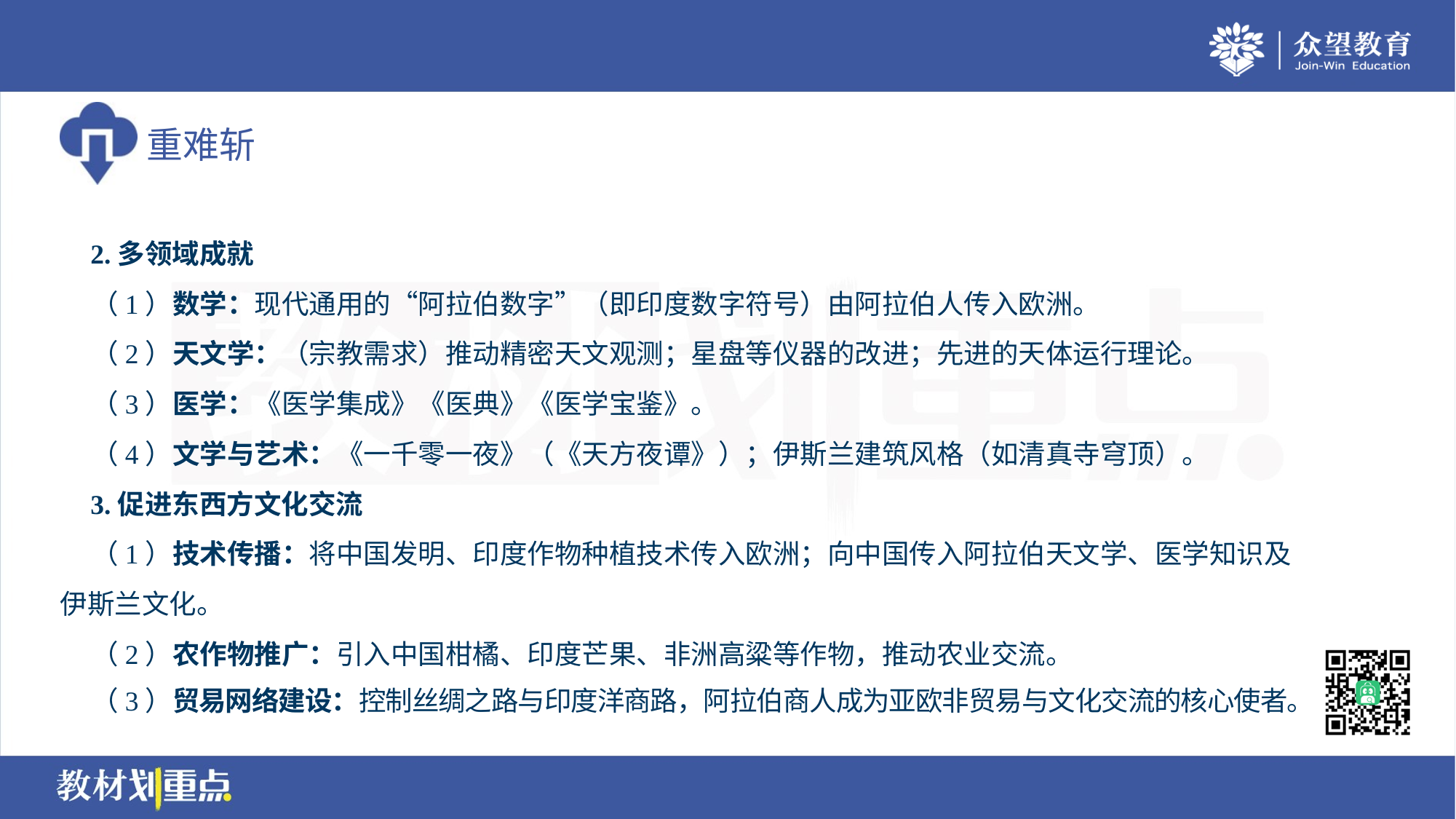

2.多领域成就
    （1）数学：现代通用的“阿拉伯数字”（即印度数字符号）由阿拉伯人传入欧洲。
    （2）天文学：（宗教需求）推动精密天文观测；星盘等仪器的改进；先进的天体运行理论。
    （3）医学：《医学集成》《医典》《医学宝鉴》。
    （4）文学与艺术：《一千零一夜》（《天方夜谭》）；伊斯兰建筑风格（如清真寺穹顶）。
    3.促进东西方文化交流
    （1）技术传播：将中国发明、印度作物种植技术传入欧洲；向中国传入阿拉伯天文学、医学知识及
伊斯兰文化。
    （2）农作物推广：引入中国柑橘、印度芒果、非洲高粱等作物，推动农业交流。
    （3）贸易网络建设：控制丝绸之路与印度洋商路，阿拉伯商人成为亚欧非贸易与文化交流的核心使者。